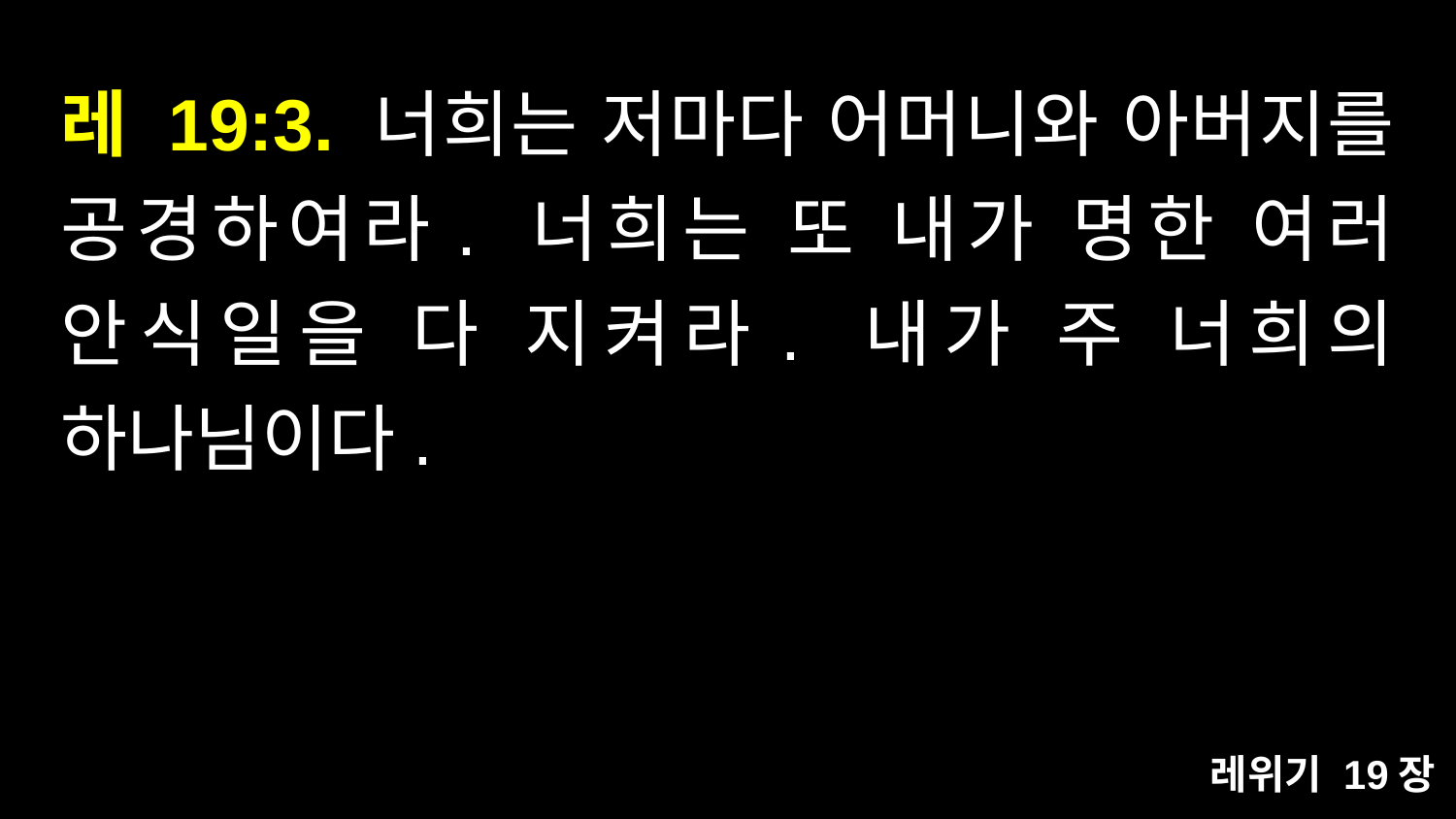

# 레 19:3. 너희는 저마다 어머니와 아버지를 공경하여라. 너희는 또 내가 명한 여러 안식일을 다 지켜라. 내가 주 너희의 하나님이다.
레위기 19장